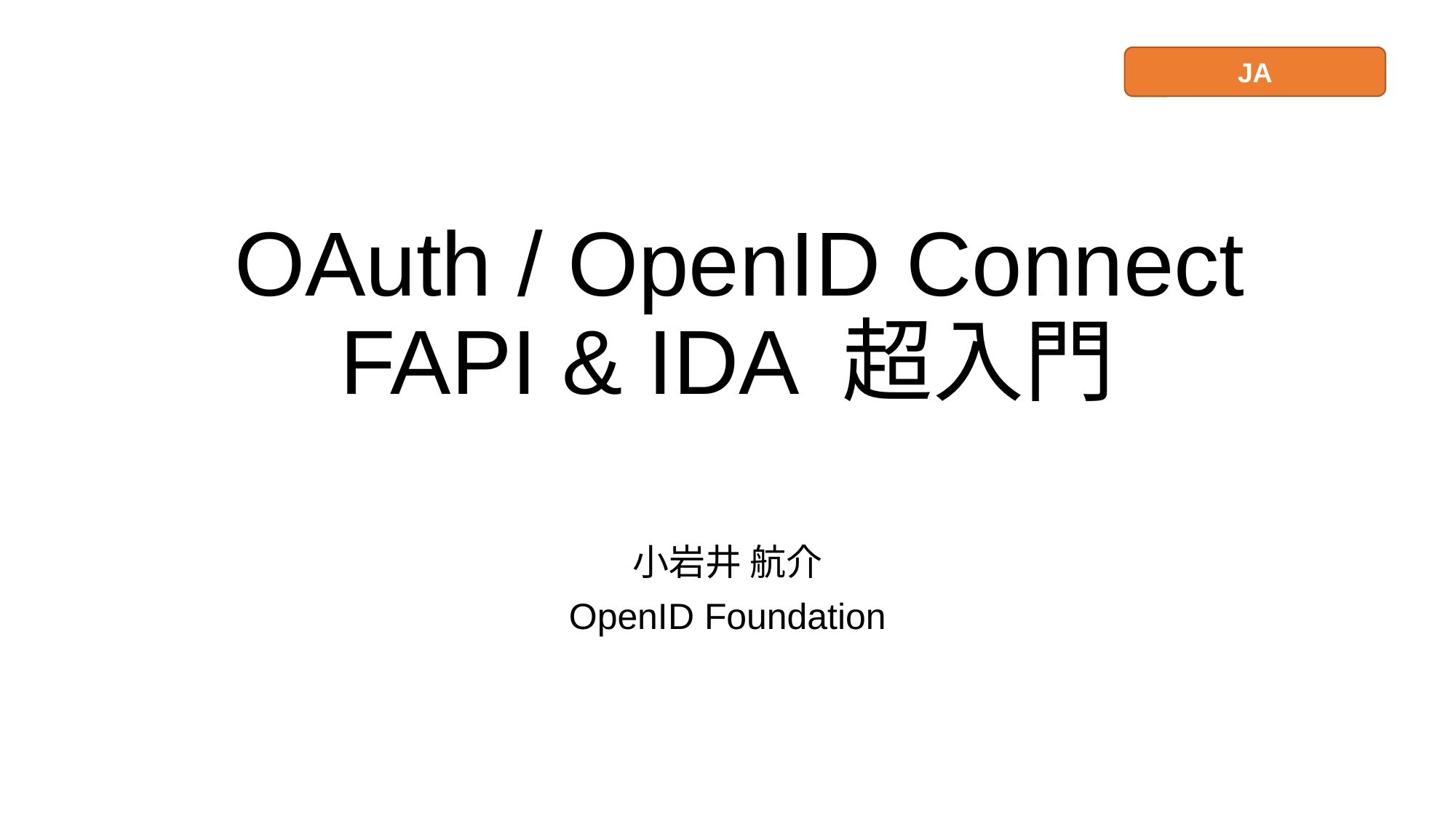

JA
# OAuth / OpenID Connect FAPI & IDA 超入門
小岩井 航介
OpenID Foundation